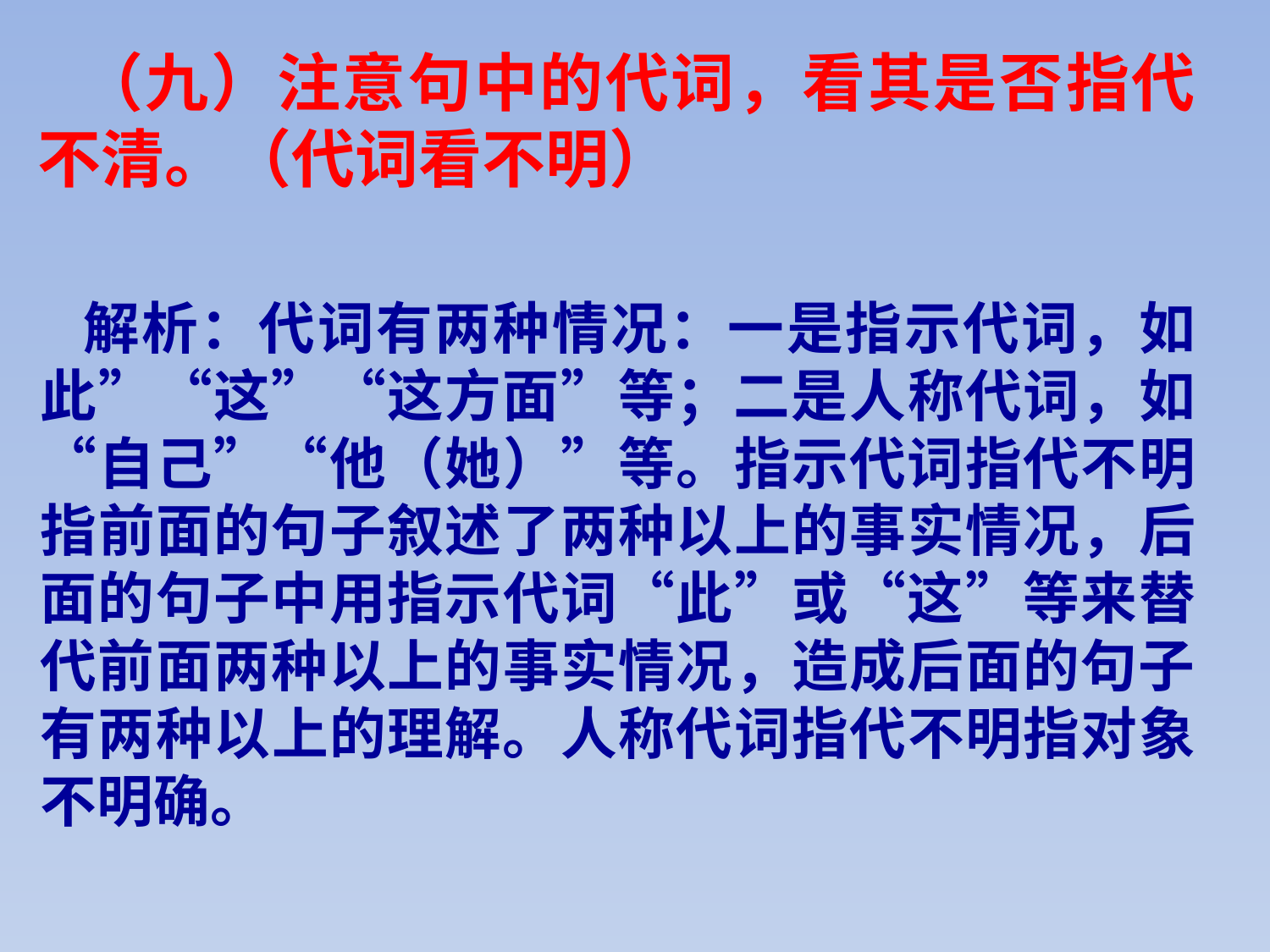

（九）注意句中的代词，看其是否指代不清。（代词看不明）
解析：代词有两种情况：一是指示代词，如此”“这”“这方面”等；二是人称代词，如“自己”“他（她）”等。指示代词指代不明指前面的句子叙述了两种以上的事实情况，后面的句子中用指示代词“此”或“这”等来替代前面两种以上的事实情况，造成后面的句子有两种以上的理解。人称代词指代不明指对象不明确。